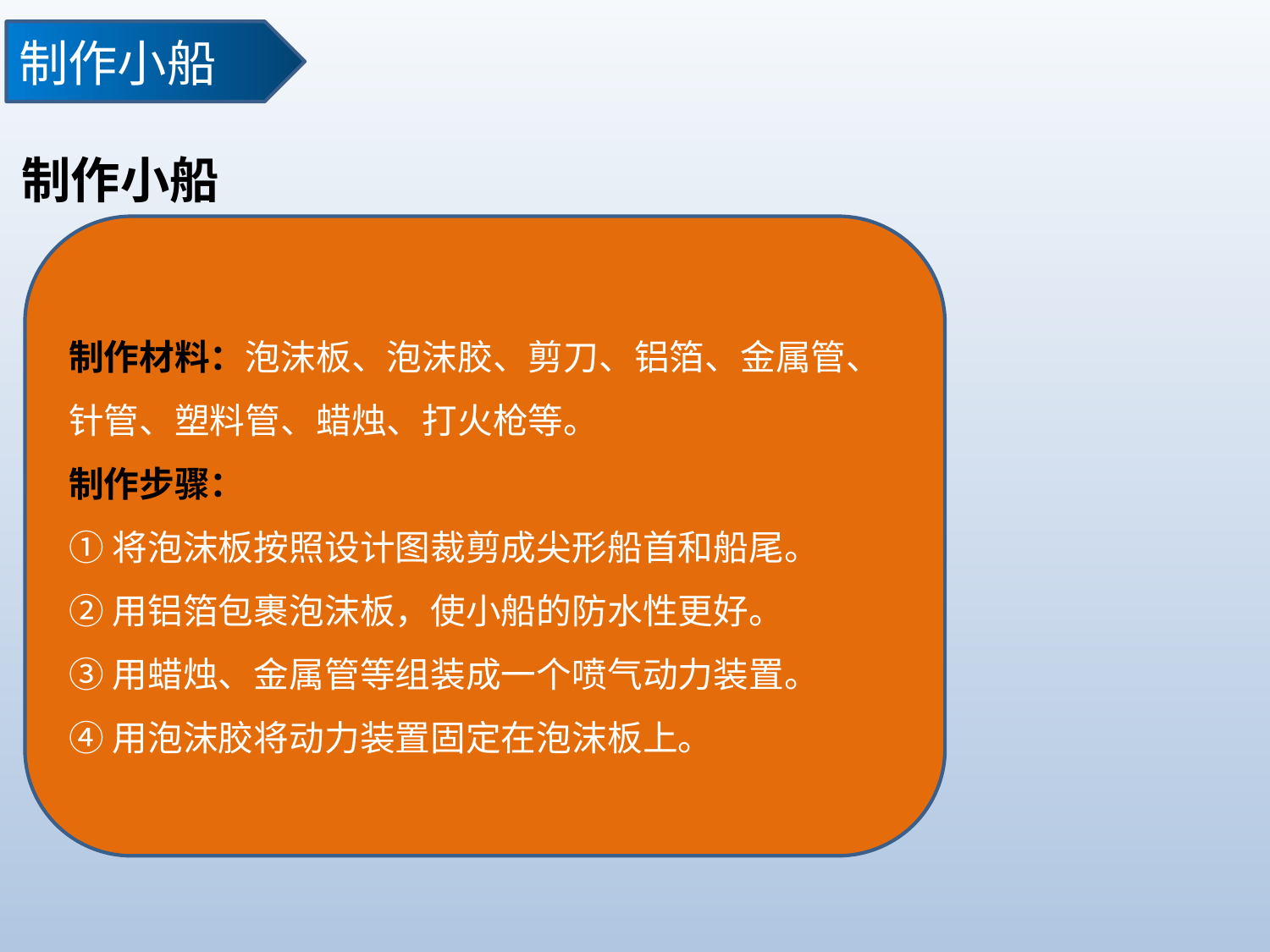

制作小船
制作小船
制作材料：泡沫板、泡沫胶、剪刀、铝箔、金属管、针管、塑料管、蜡烛、打火枪等。
制作步骤：
①将泡沫板按照设计图裁剪成尖形船首和船尾。
②用铝箔包裹泡沫板，使小船的防水性更好。
③用蜡烛、金属管等组装成一个喷气动力装置。
④用泡沫胶将动力装置固定在泡沫板上。